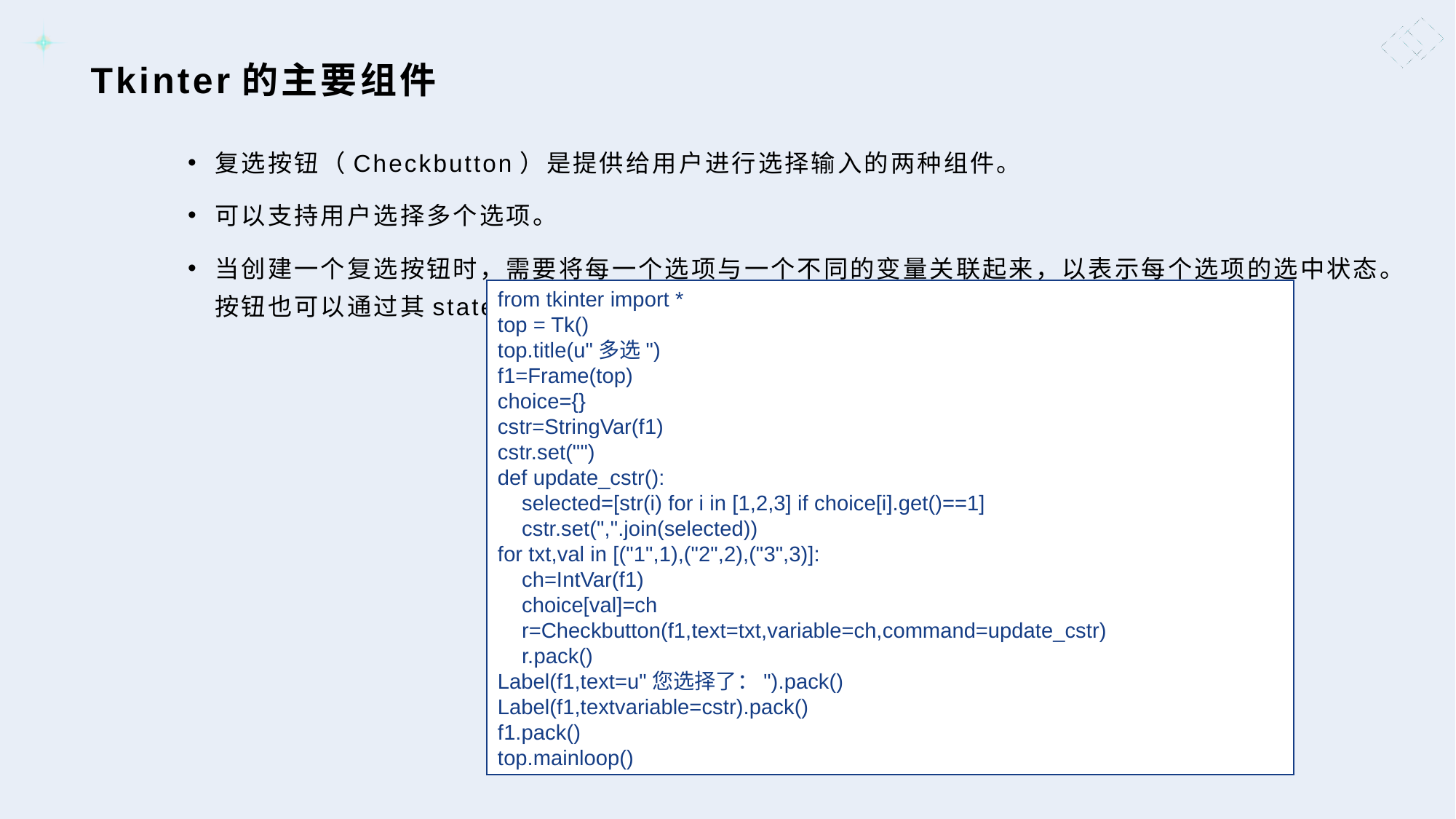

# Tkinter的主要组件
复选按钮（Checkbutton）是提供给用户进行选择输入的两种组件。
可以支持用户选择多个选项。
当创建一个复选按钮时，需要将每一个选项与一个不同的变量关联起来，以表示每个选项的选中状态。按钮也可以通过其state属性被设置为禁用。

from tkinter import *
top = Tk()
top.title(u"多选")
f1=Frame(top)
choice={}
cstr=StringVar(f1)
cstr.set("")
def update_cstr():
    selected=[str(i) for i in [1,2,3] if choice[i].get()==1]
    cstr.set(",".join(selected))
for txt,val in [("1",1),("2",2),("3",3)]:
    ch=IntVar(f1)
    choice[val]=ch
    r=Checkbutton(f1,text=txt,variable=ch,command=update_cstr)
    r.pack()
Label(f1,text=u"您选择了：").pack()
Label(f1,textvariable=cstr).pack()
f1.pack()
top.mainloop()